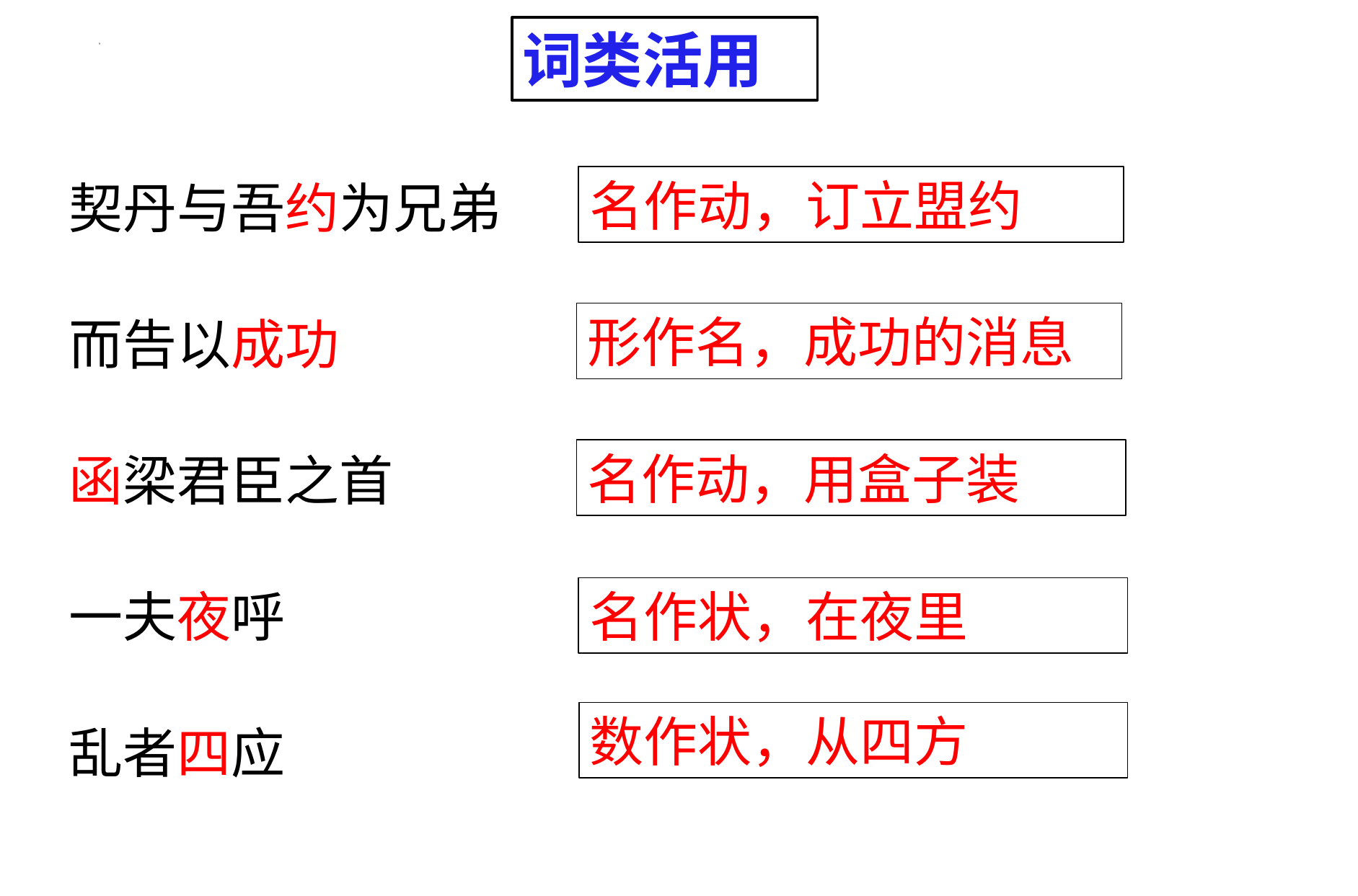

词类活用
契丹与吾约为兄弟
而告以成功
函梁君臣之首
一夫夜呼
乱者四应
名作动，订立盟约
形作名，成功的消息
名作动，用盒子装
名作状，在夜里
数作状，从四方